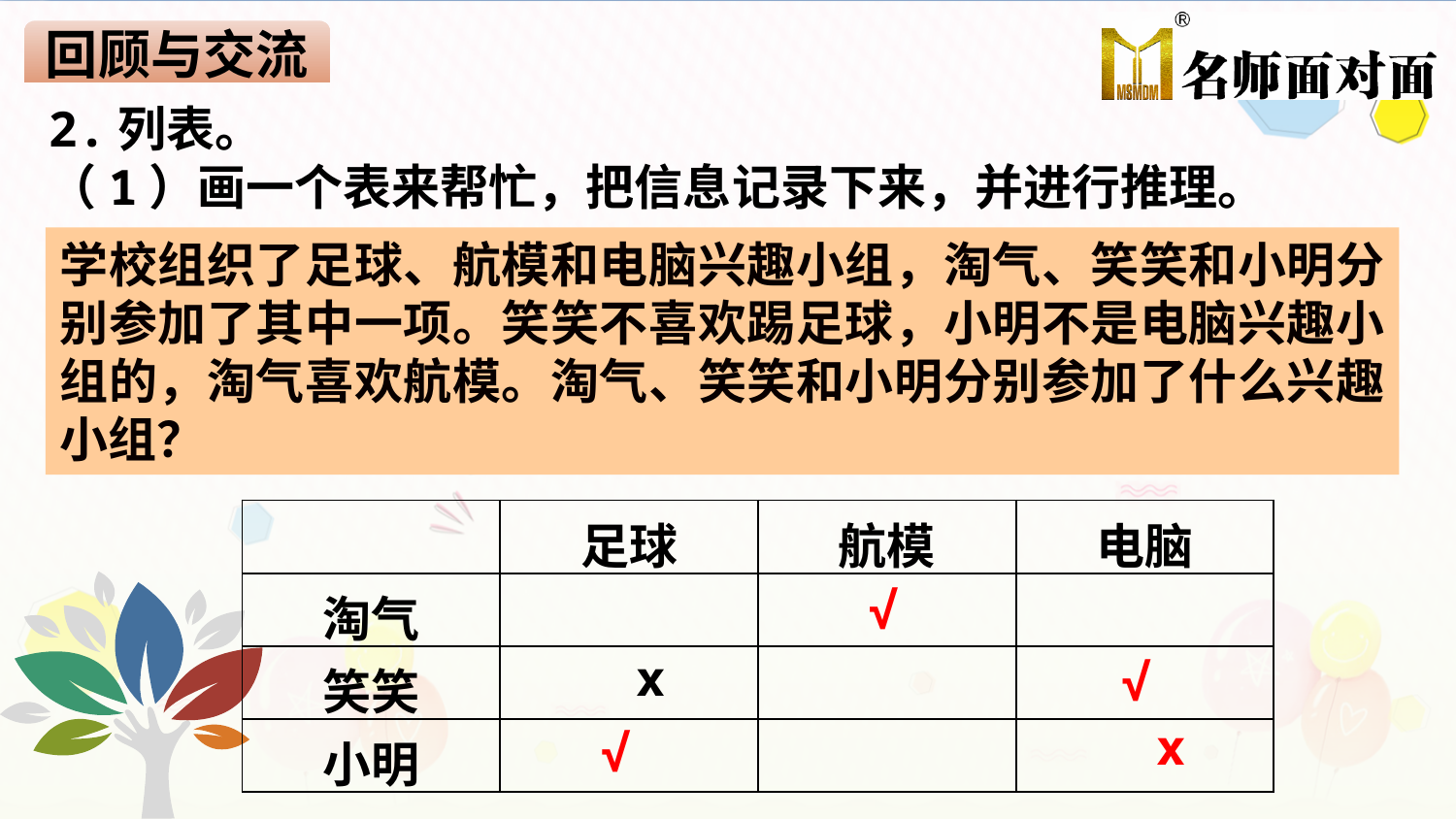

回顾与交流
2.列表。
（1）画一个表来帮忙，把信息记录下来，并进行推理。
学校组织了足球、航模和电脑兴趣小组，淘气、笑笑和小明分别参加了其中一项。笑笑不喜欢踢足球，小明不是电脑兴趣小组的，淘气喜欢航模。淘气、笑笑和小明分别参加了什么兴趣小组？
|  | 足球 | 航模 | 电脑 |
| --- | --- | --- | --- |
| 淘气 |  |  |  |
| 笑笑 |  |  |  |
| 小明 |  |  |  |
 √
 √
     x
 √
     x